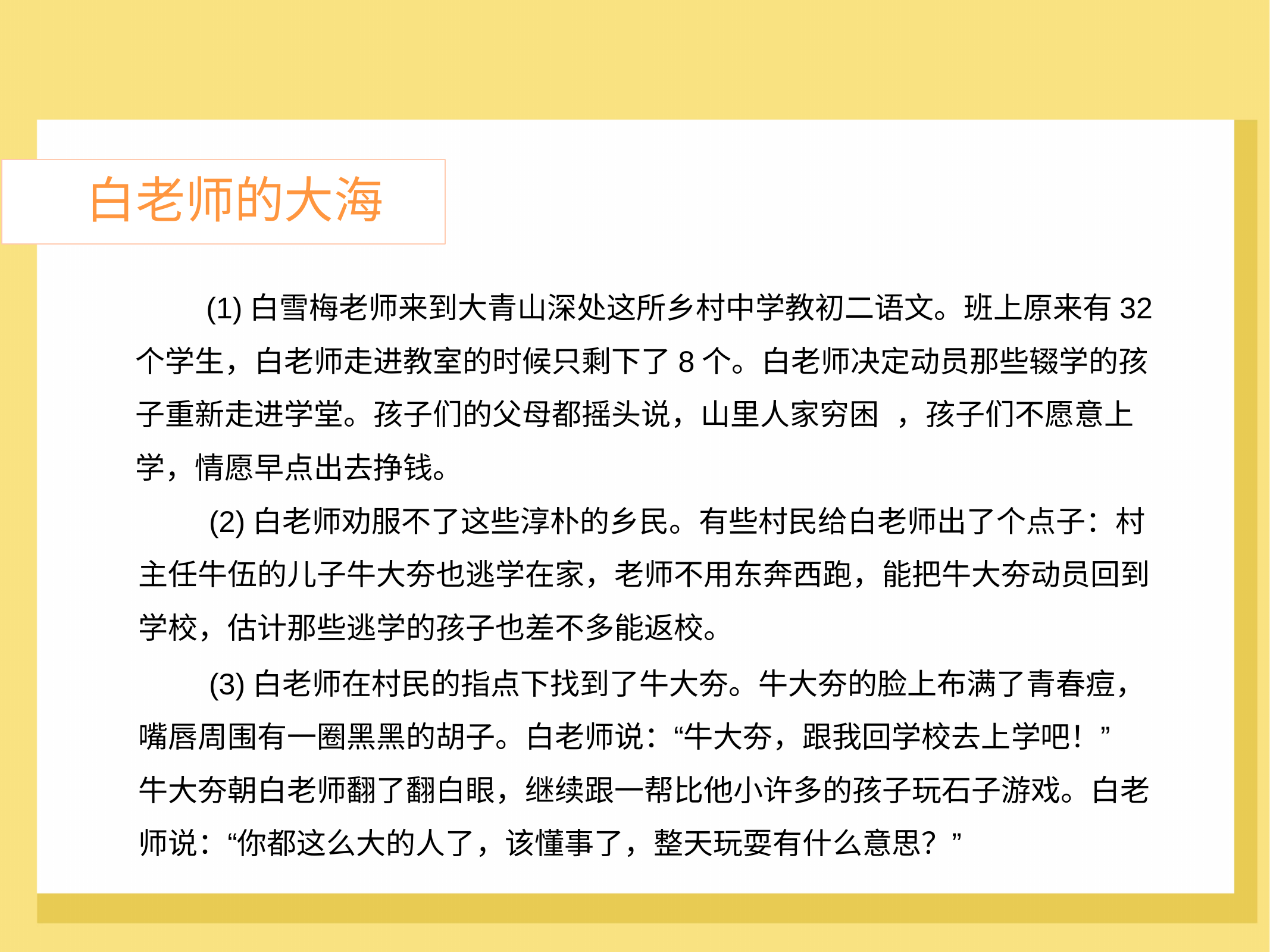

白老师的大海
	(1)白雪梅老师来到大青山深处这所乡村中学教初二语文。班上原来有32

个学生，白老师走进教室的时候只剩下了8个。白老师决定动员那些辍学的孩

子重新走进学堂。孩子们的父母都摇头说，山里人家穷困  ，孩子们不愿意上

学，情愿早点出去挣钱。
	(2)白老师劝服不了这些淳朴的乡民。有些村民给白老师出了个点子：村

主任牛伍的儿子牛大夯也逃学在家，老师不用东奔西跑，能把牛大夯动员回到

学校，估计那些逃学的孩子也差不多能返校。
	(3)白老师在村民的指点下找到了牛大夯。牛大夯的脸上布满了青春痘，

嘴唇周围有一圈黑黑的胡子。白老师说：“牛大夯，跟我回学校去上学吧！”

牛大夯朝白老师翻了翻白眼，继续跟一帮比他小许多的孩子玩石子游戏。白老

师说：“你都这么大的人了，该懂事了，整天玩耍有什么意思？”